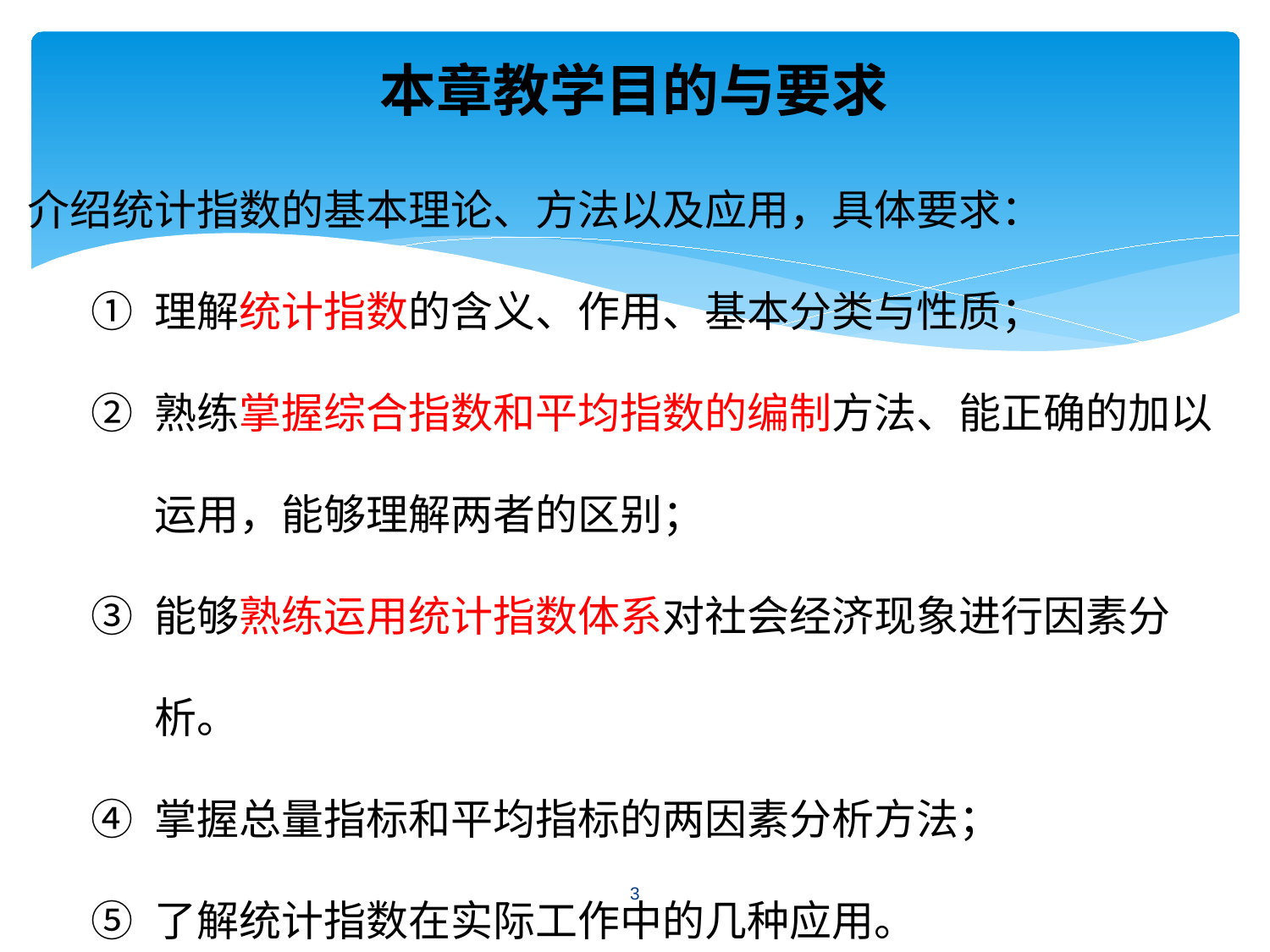

# 本章教学目的与要求
介绍统计指数的基本理论、方法以及应用，具体要求：
理解统计指数的含义、作用、基本分类与性质；
熟练掌握综合指数和平均指数的编制方法、能正确的加以运用，能够理解两者的区别；
能够熟练运用统计指数体系对社会经济现象进行因素分析。
掌握总量指标和平均指标的两因素分析方法；
了解统计指数在实际工作中的几种应用。
3